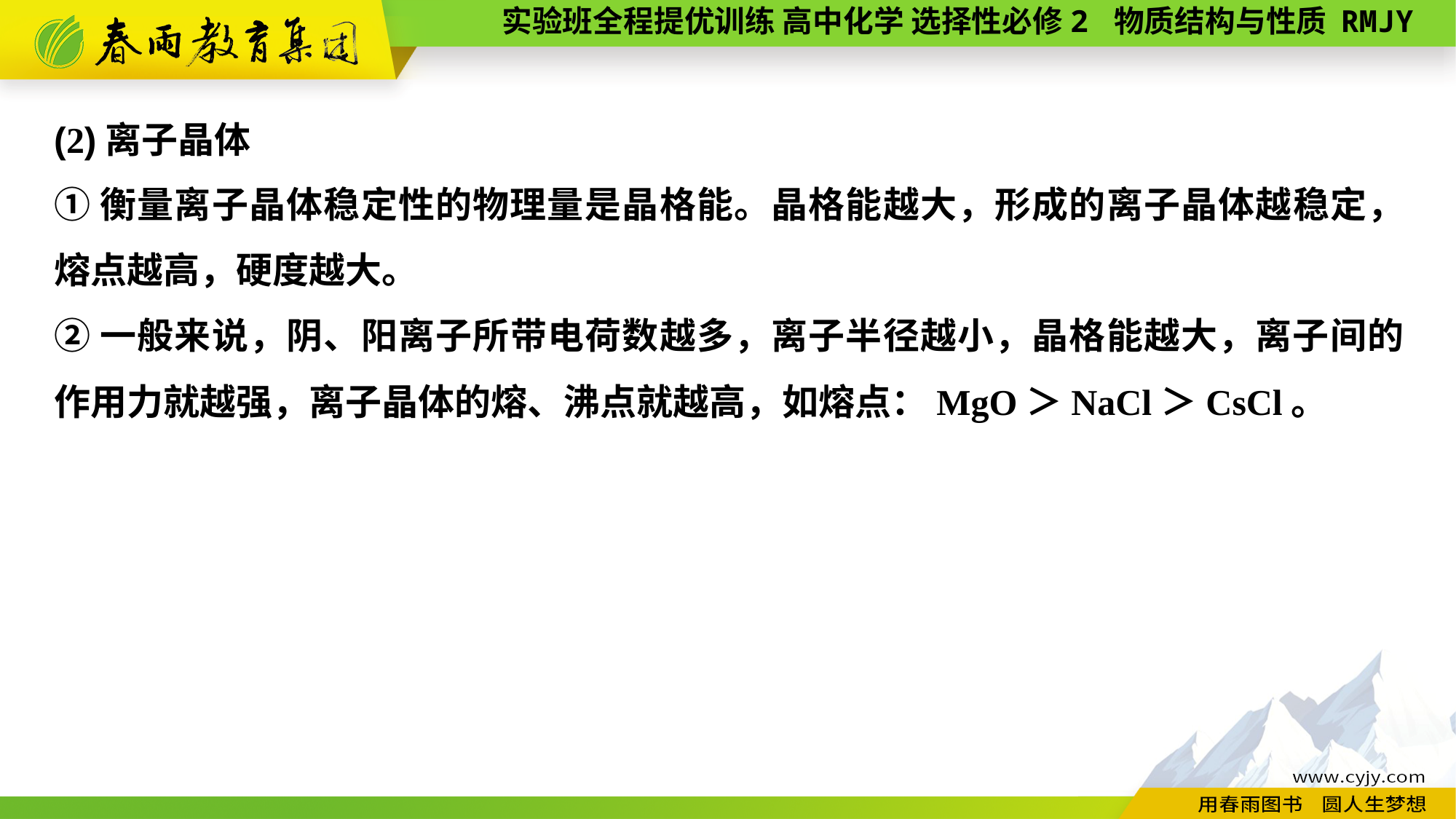

(2)离子晶体
①衡量离子晶体稳定性的物理量是晶格能。晶格能越大，形成的离子晶体越稳定，熔点越高，硬度越大。
②一般来说，阴、阳离子所带电荷数越多，离子半径越小，晶格能越大，离子间的作用力就越强，离子晶体的熔、沸点就越高，如熔点：MgO＞NaCl＞CsCl。